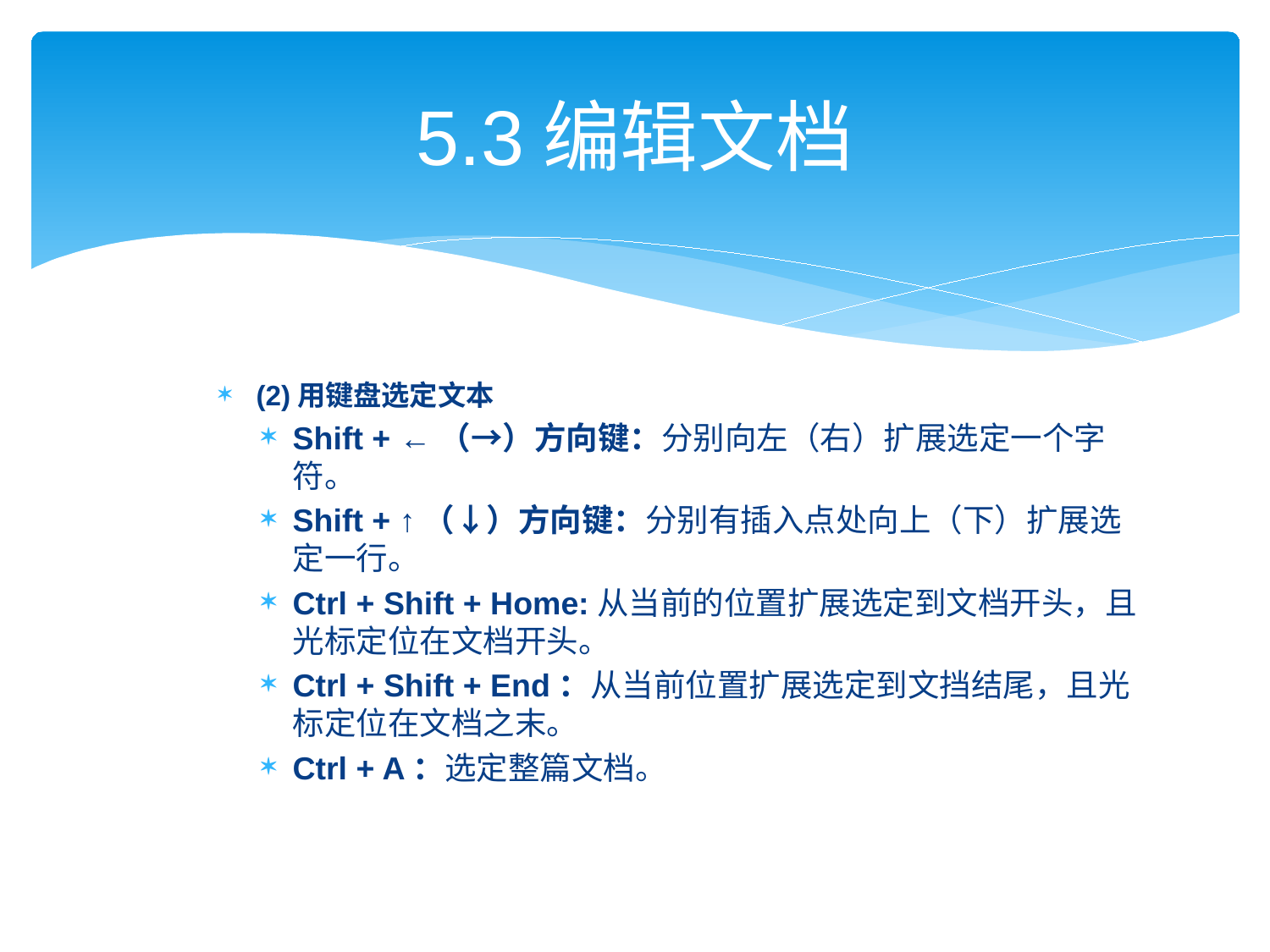

# 5.3编辑文档
(2)用键盘选定文本
Shift + ←（→）方向键：分别向左（右）扩展选定一个字符。
Shift + ↑（↓）方向键：分别有插入点处向上（下）扩展选定一行。
Ctrl + Shift + Home:从当前的位置扩展选定到文档开头，且光标定位在文档开头。
Ctrl + Shift + End：从当前位置扩展选定到文挡结尾，且光标定位在文档之末。
Ctrl + A：选定整篇文档。